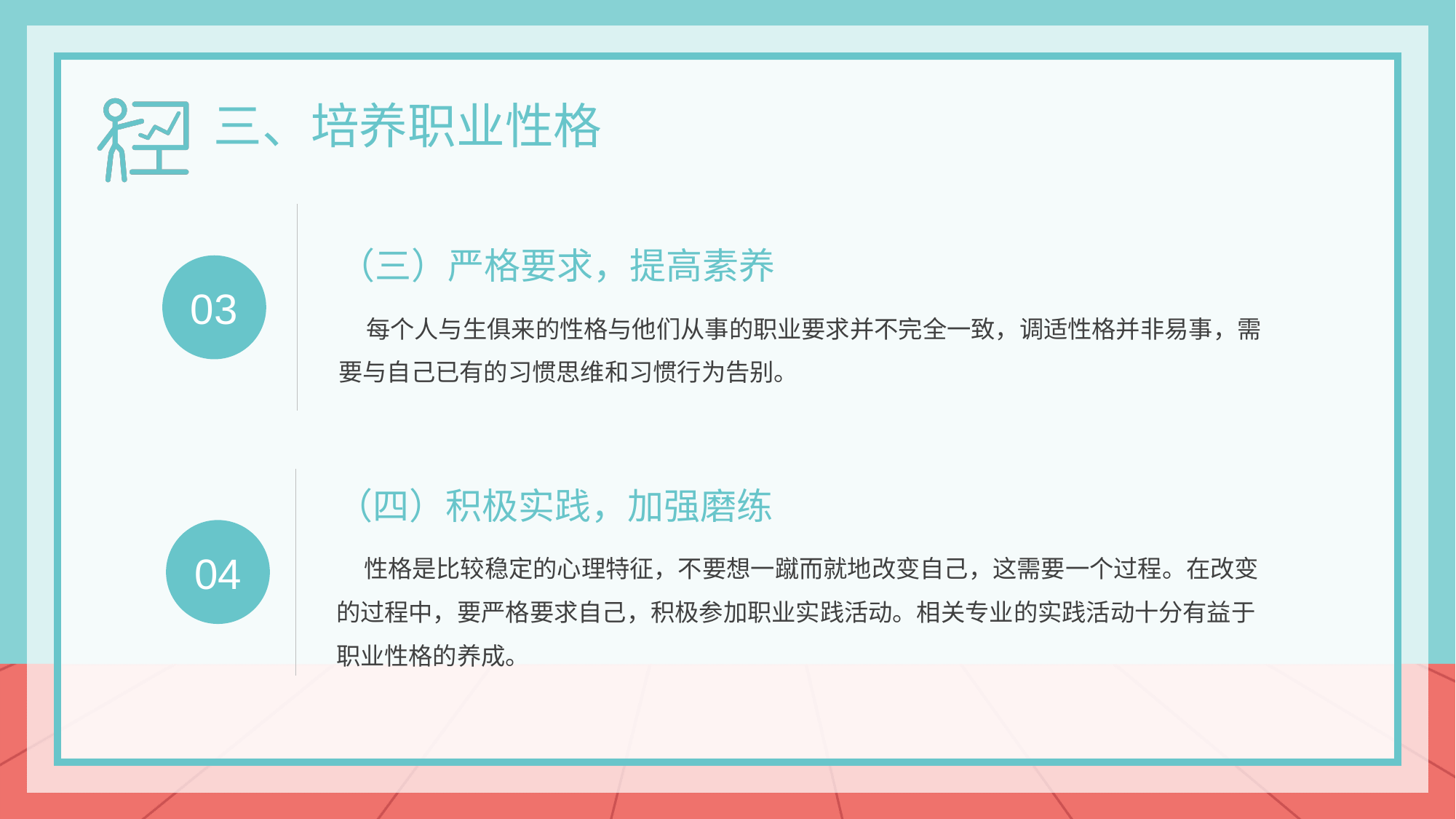

三、培养职业性格
（三）严格要求，提高素养
    每个人与生俱来的性格与他们从事的职业要求并不完全一致，调适性格并非易事，需要与自己已有的习惯思维和习惯行为告别。
03
（四）积极实践，加强磨练
    性格是比较稳定的心理特征，不要想一蹴而就地改变自己，这需要一个过程。在改变的过程中，要严格要求自己，积极参加职业实践活动。相关专业的实践活动十分有益于职业性格的养成。
04